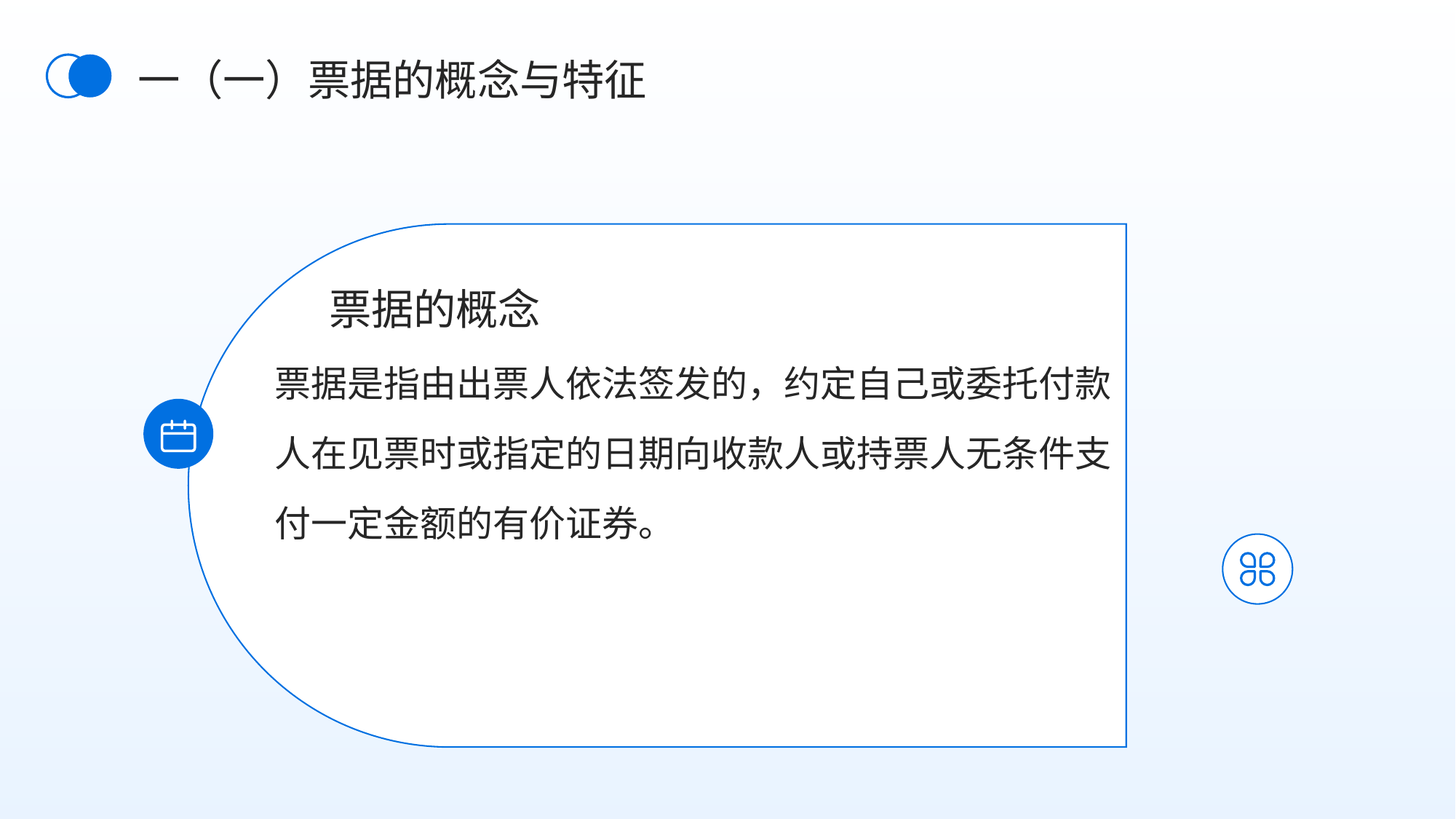

一（一）票据的概念与特征

票据的概念
票据是指由出票人依法签发的，约定自己或委托付款人在见票时或指定的日期向收款人或持票人无条件支付一定金额的有价证券。